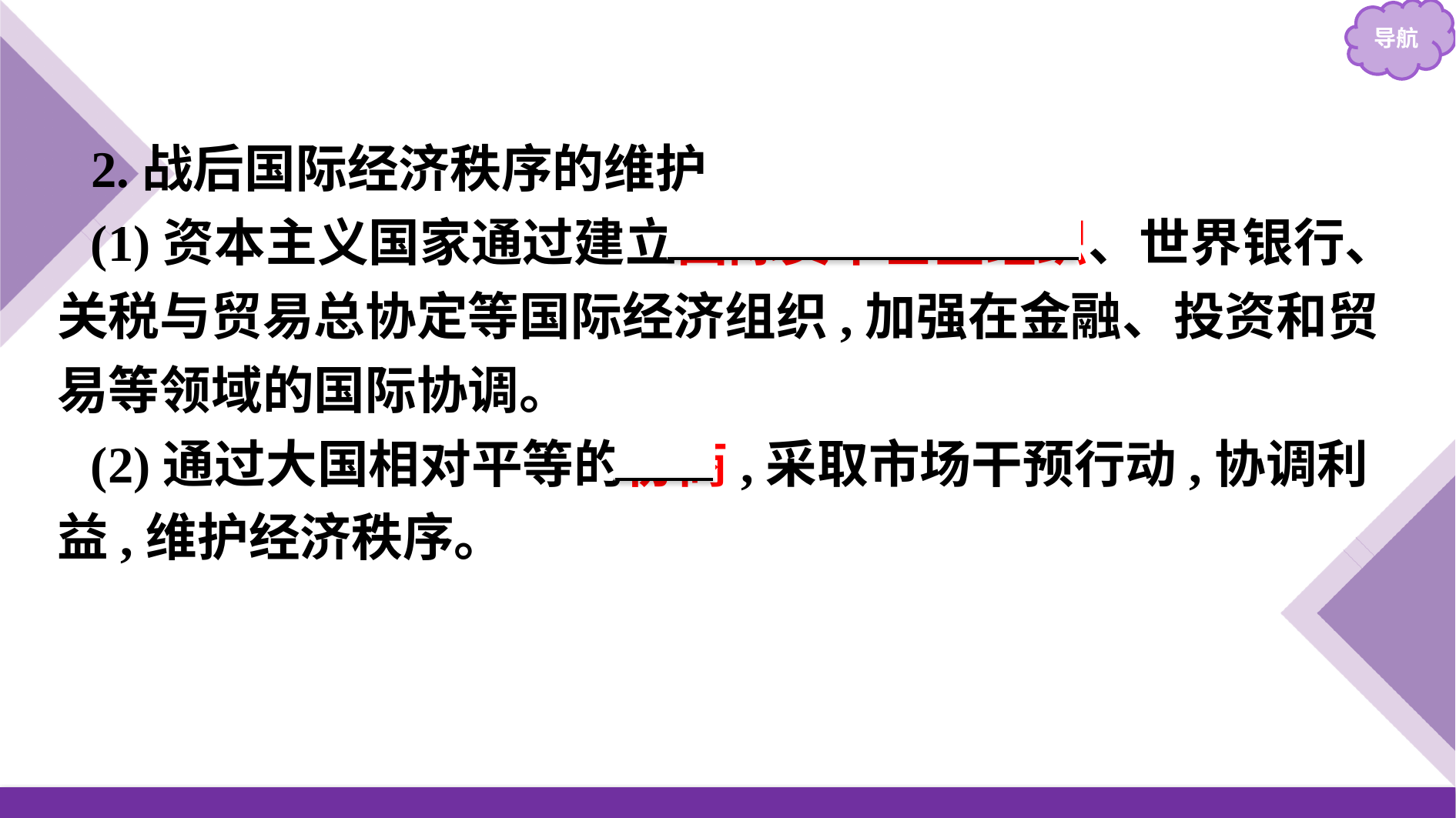

2.战后国际经济秩序的维护
(1)资本主义国家通过建立国际货币基金组织、世界银行、关税与贸易总协定等国际经济组织,加强在金融、投资和贸易等领域的国际协调。
(2)通过大国相对平等的协商,采取市场干预行动,协调利益,维护经济秩序。